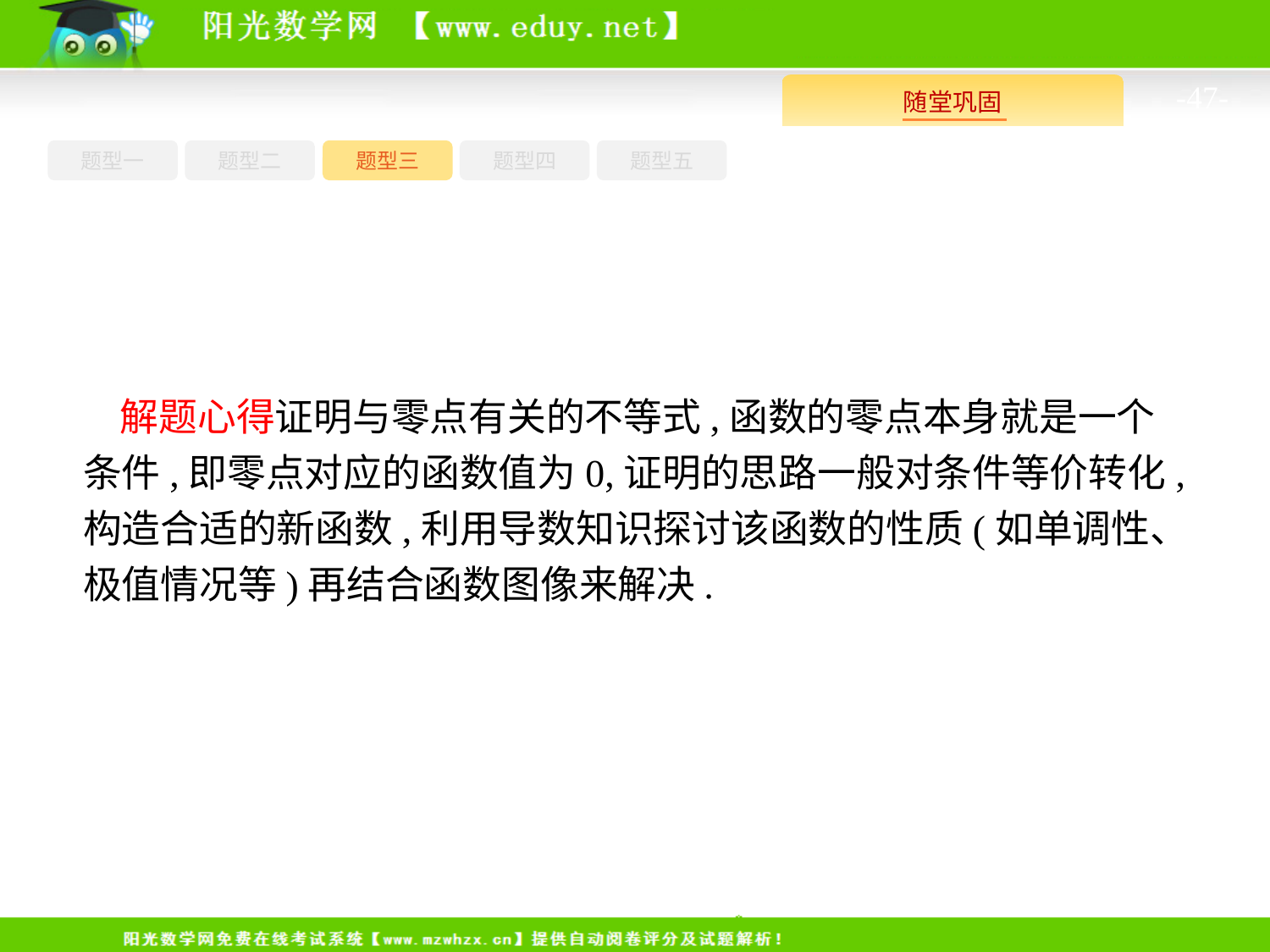

-47-
题型一
题型三
题型四
题型五
题型二
解题心得证明与零点有关的不等式,函数的零点本身就是一个条件,即零点对应的函数值为0,证明的思路一般对条件等价转化,构造合适的新函数,利用导数知识探讨该函数的性质(如单调性、极值情况等)再结合函数图像来解决.